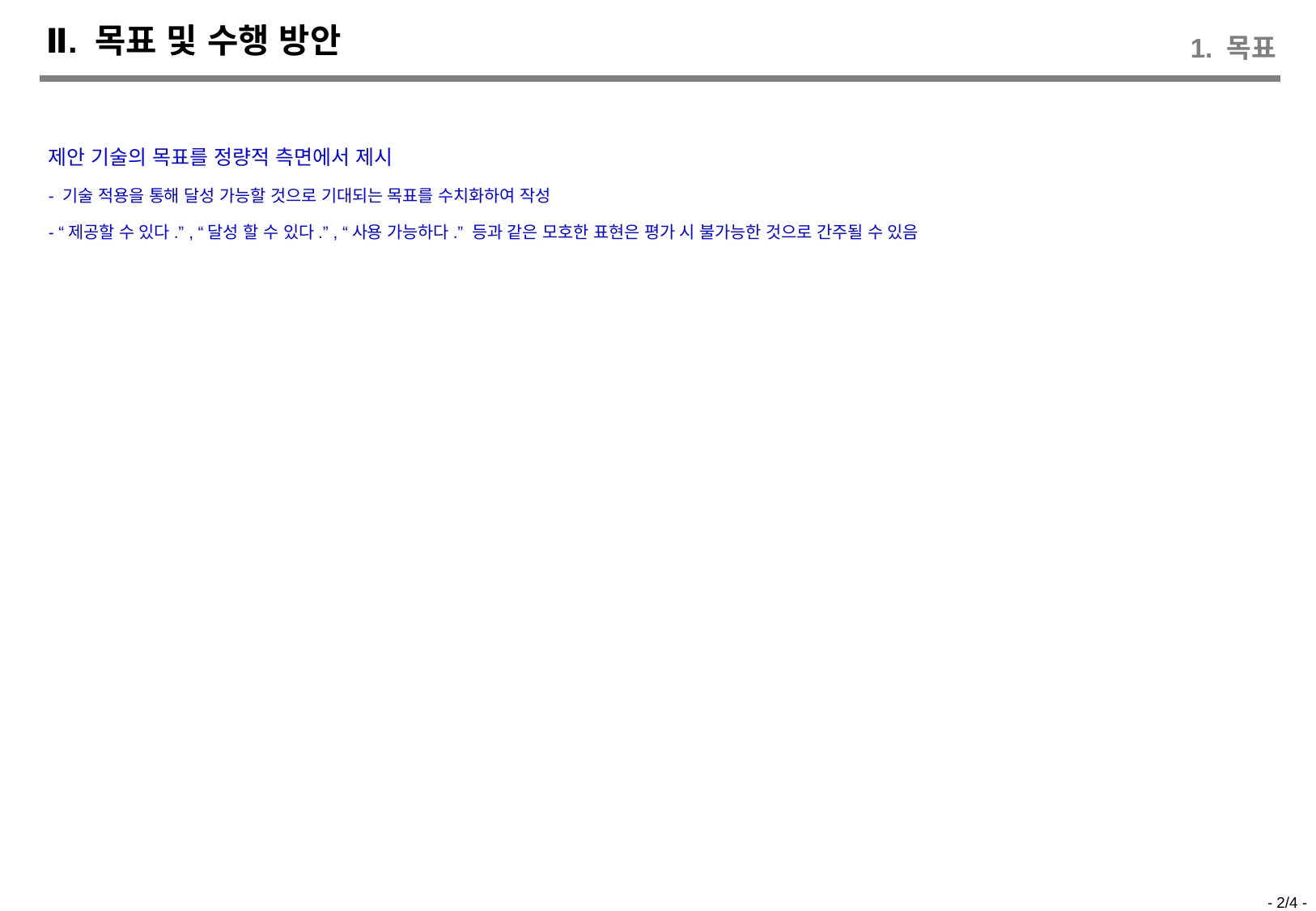

Ⅱ. 목표 및 수행 방안
1. 목표
제안 기술의 목표를 정량적 측면에서 제시
- 기술 적용을 통해 달성 가능할 것으로 기대되는 목표를 수치화하여 작성
- “제공할 수 있다.” , “달성 할 수 있다.” , “사용 가능하다.” 등과 같은 모호한 표현은 평가 시 불가능한 것으로 간주될 수 있음
- 2/4 -